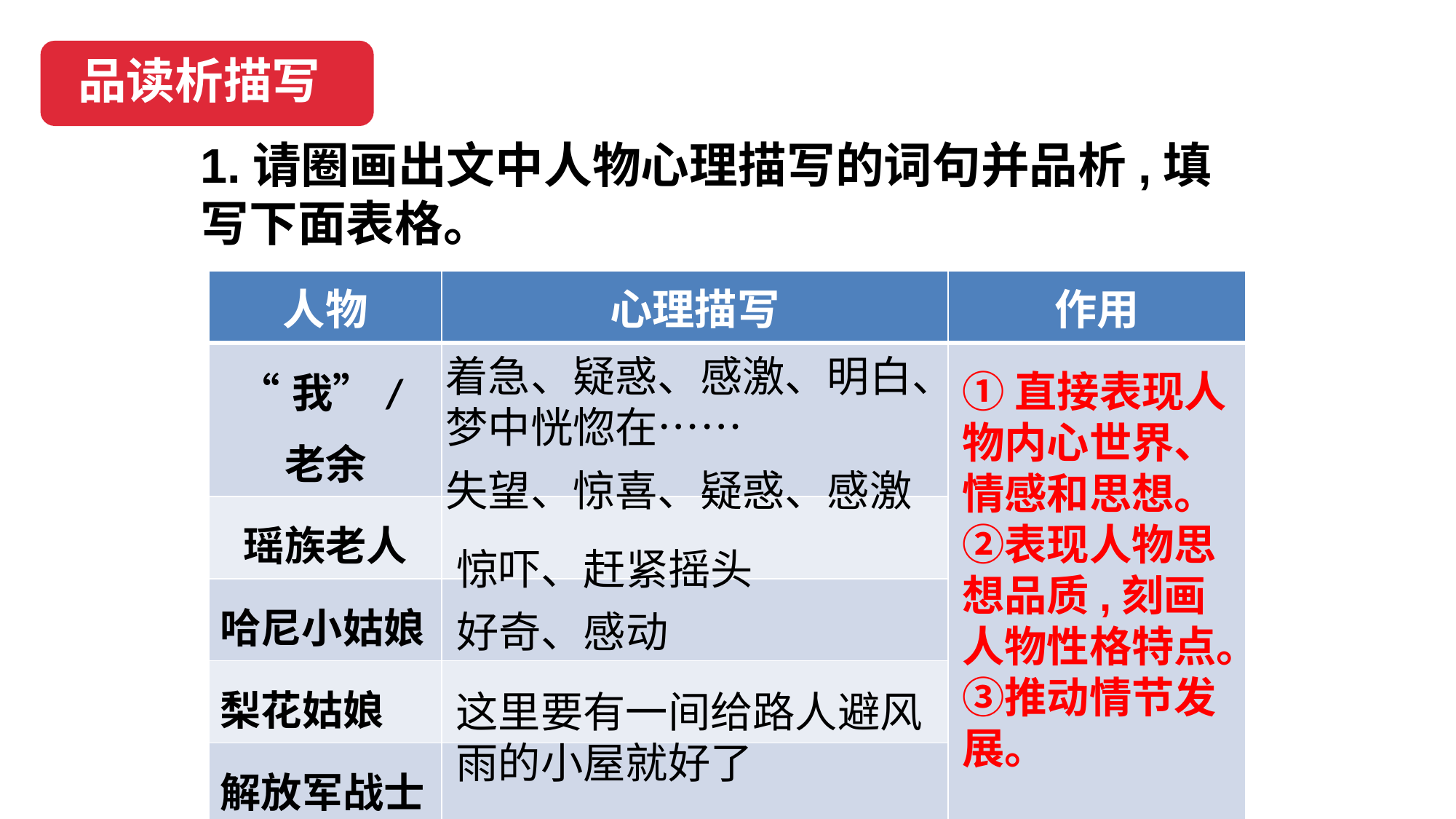

品读析描写
1.请圈画出文中人物心理描写的词句并品析,填写下面表格。
| 人物 | 心理描写 | 作用 |
| --- | --- | --- |
| “我”/老余 |  |  |
| 瑶族老人 |  |  |
| 哈尼小姑娘 |  |  |
| 梨花姑娘 |  |  |
| 解放军战士 |  |  |
着急、疑惑、感激、明白、梦中恍惚在……
①直接表现人物内心世界、情感和思想。②表现人物思想品质,刻画人物性格特点。③推动情节发展。
失望、惊喜、疑惑、感激
惊吓、赶紧摇头
好奇、感动
这里要有一间给路人避风雨的小屋就好了